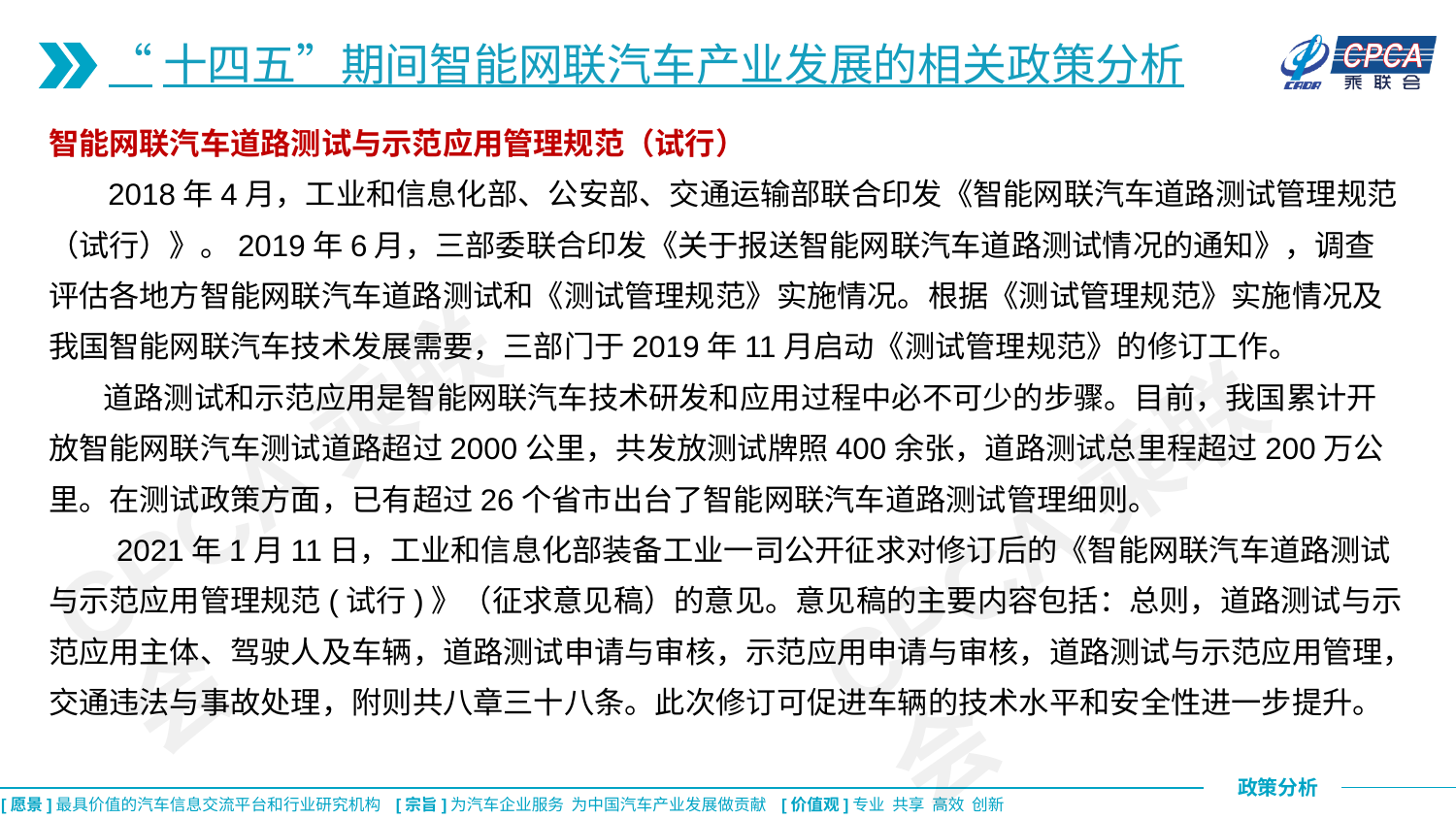

“十四五”期间智能网联汽车产业发展的相关政策分析
智能网联汽车道路测试与示范应用管理规范（试行）
       2018年4月，工业和信息化部、公安部、交通运输部联合印发《智能网联汽车道路测试管理规范（试行）》。2019年6月，三部委联合印发《关于报送智能网联汽车道路测试情况的通知》，调查评估各地方智能网联汽车道路测试和《测试管理规范》实施情况。根据《测试管理规范》实施情况及我国智能网联汽车技术发展需要，三部门于2019年11月启动《测试管理规范》的修订工作。
       道路测试和示范应用是智能网联汽车技术研发和应用过程中必不可少的步骤。目前，我国累计开放智能网联汽车测试道路超过2000公里，共发放测试牌照400余张，道路测试总里程超过200万公里。在测试政策方面，已有超过26个省市出台了智能网联汽车道路测试管理细则。
        2021年1月11日，工业和信息化部装备工业一司公开征求对修订后的《智能网联汽车道路测试与示范应用管理规范(试行)》（征求意见稿）的意见。意见稿的主要内容包括：总则，道路测试与示范应用主体、驾驶人及车辆，道路测试申请与审核，示范应用申请与审核，道路测试与示范应用管理，交通违法与事故处理，附则共八章三十八条。此次修订可促进车辆的技术水平和安全性进一步提升。
CPCA乘联会
CPCA乘联会